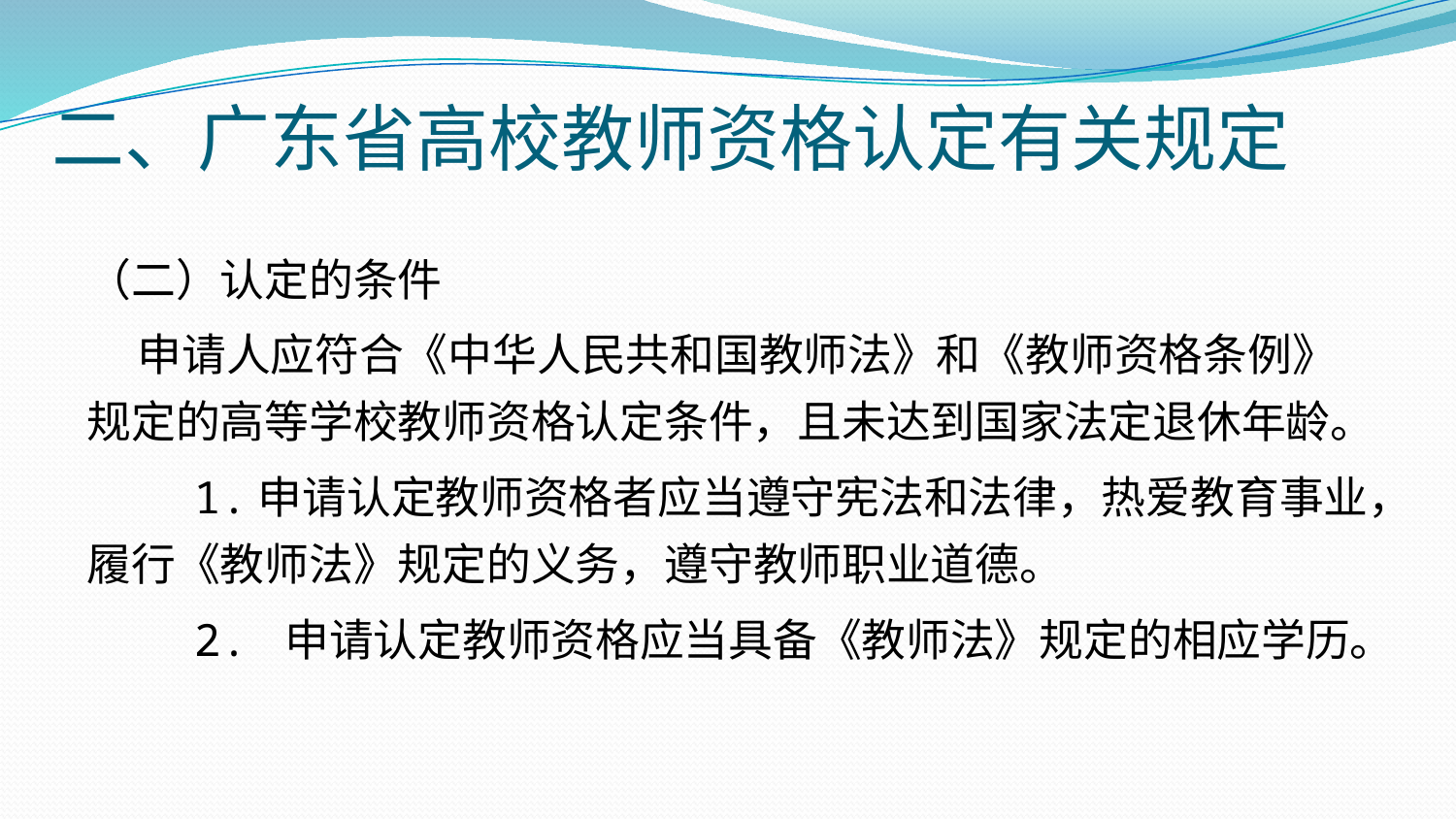

# 二、广东省高校教师资格认定有关规定
（二）认定的条件
    申请人应符合《中华人民共和国教师法》和《教师资格条例》规定的高等学校教师资格认定条件，且未达到国家法定退休年龄。
    1.申请认定教师资格者应当遵守宪法和法律，热爱教育事业，履行《教师法》规定的义务，遵守教师职业道德。
    2. 申请认定教师资格应当具备《教师法》规定的相应学历。